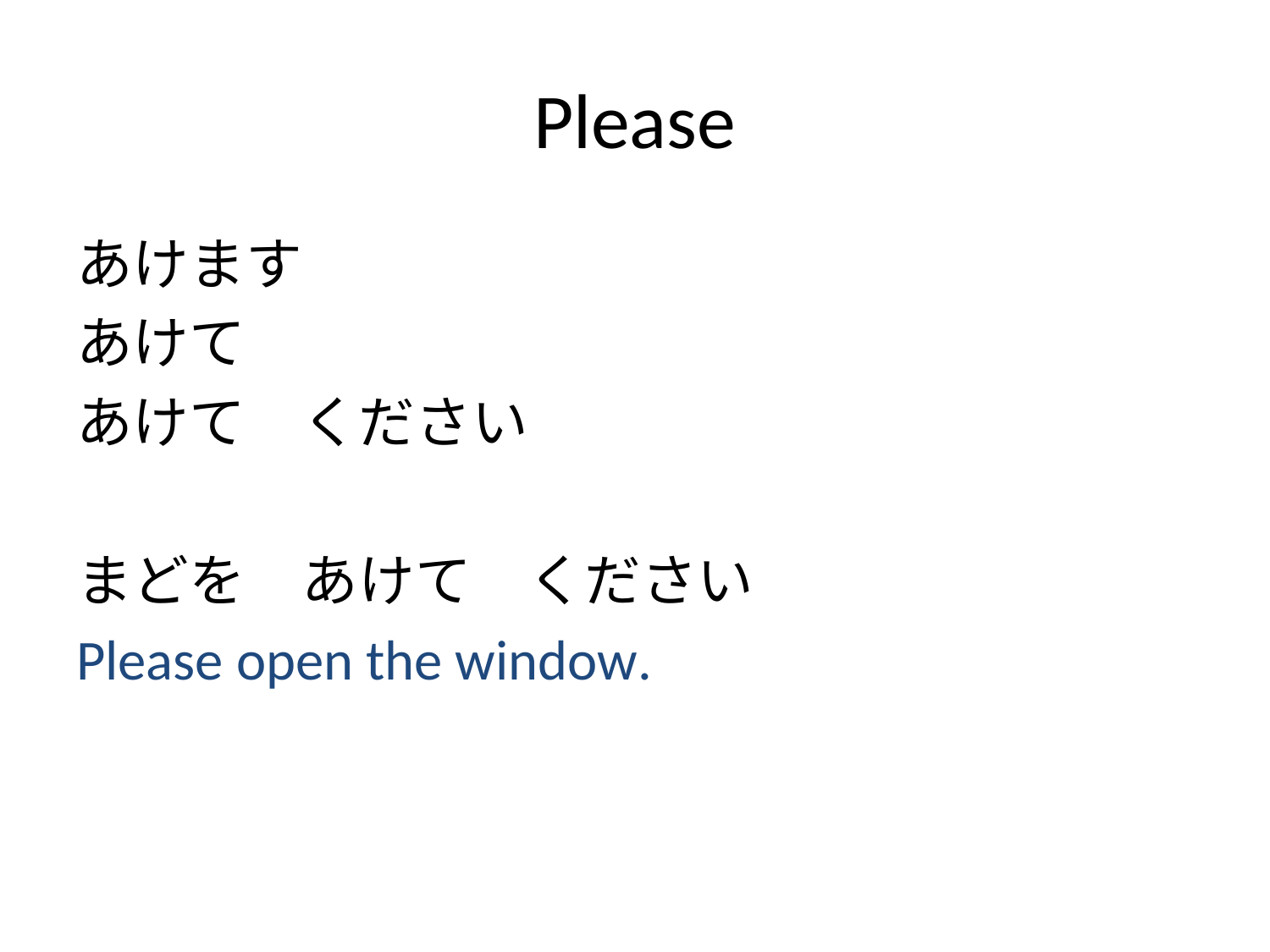

# Please
あけます
あけて
あけて　ください

まどを　あけて　ください
Please open the window.